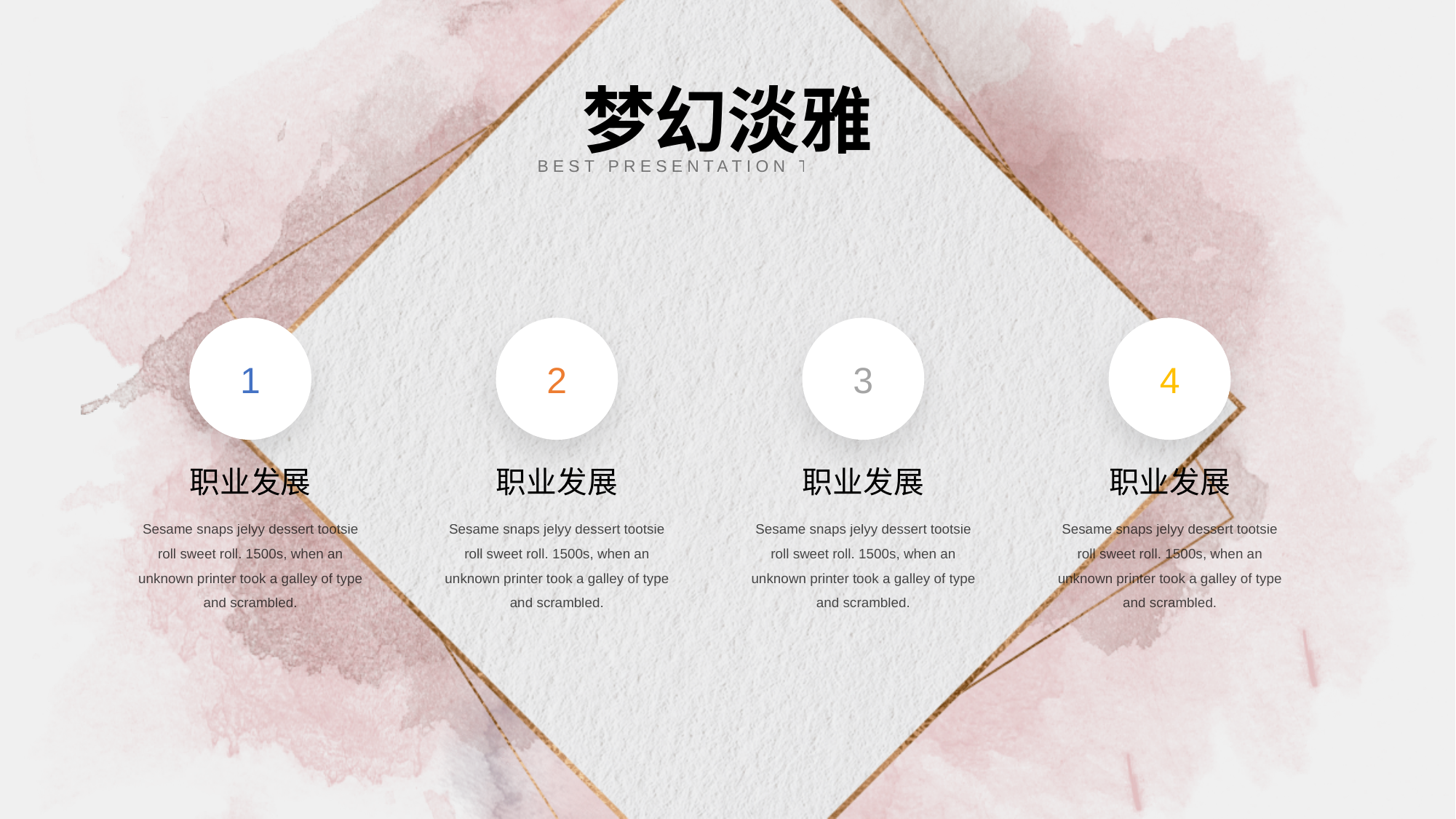

# 梦幻淡雅
BEST PRESENTATION TEMPLATE
1
职业发展
Sesame snaps jelyy dessert tootsie roll sweet roll. 1500s, when an unknown printer took a galley of type and scrambled.
2
职业发展
Sesame snaps jelyy dessert tootsie roll sweet roll. 1500s, when an unknown printer took a galley of type and scrambled.
3
职业发展
Sesame snaps jelyy dessert tootsie roll sweet roll. 1500s, when an unknown printer took a galley of type and scrambled.
4
职业发展
Sesame snaps jelyy dessert tootsie roll sweet roll. 1500s, when an unknown printer took a galley of type and scrambled.